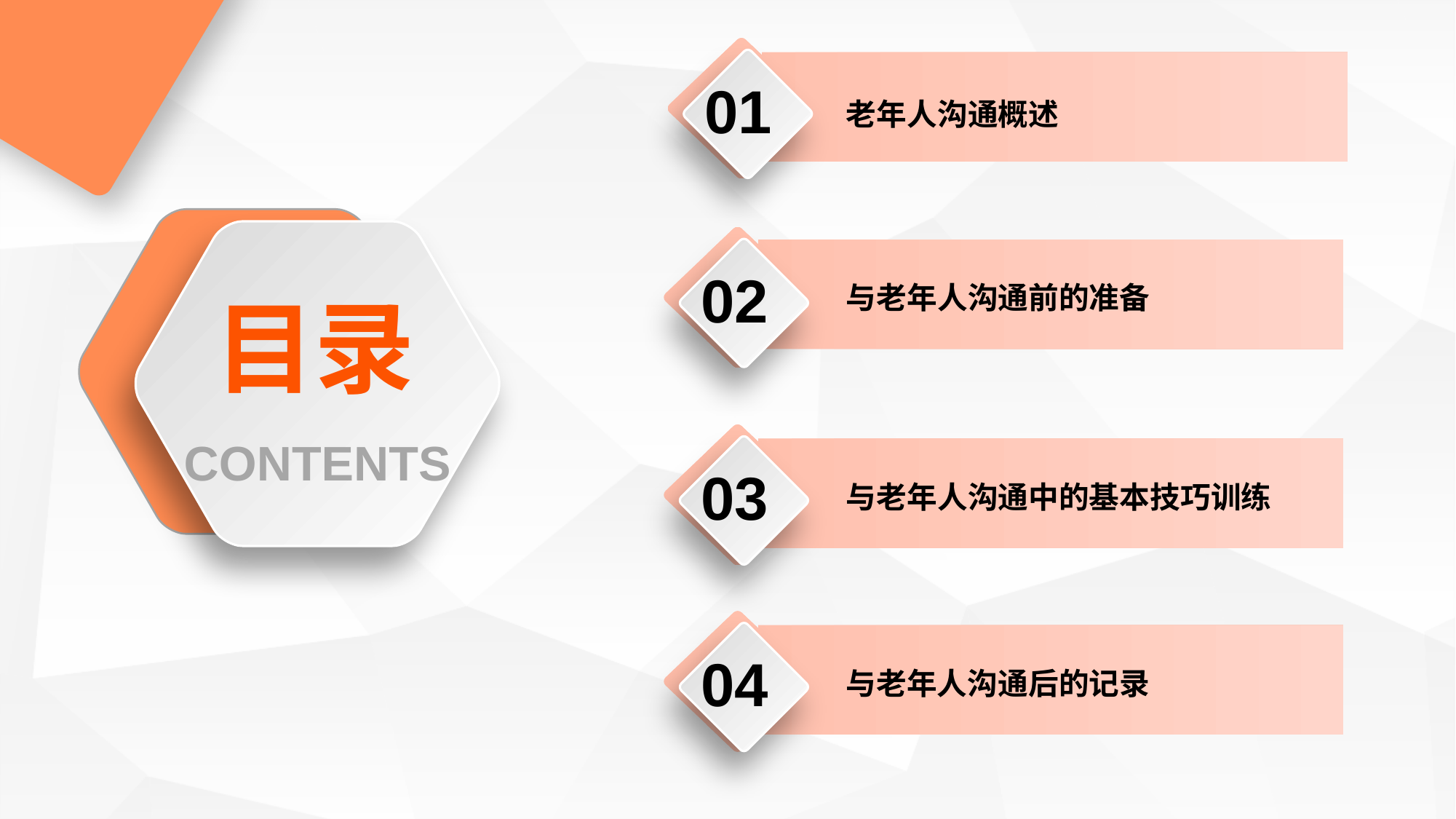

01
老年人沟通概述

02
与老年人沟通前的准备
目录
CONTENTS

03
与老年人沟通中的基本技巧训练

04
与老年人沟通后的记录